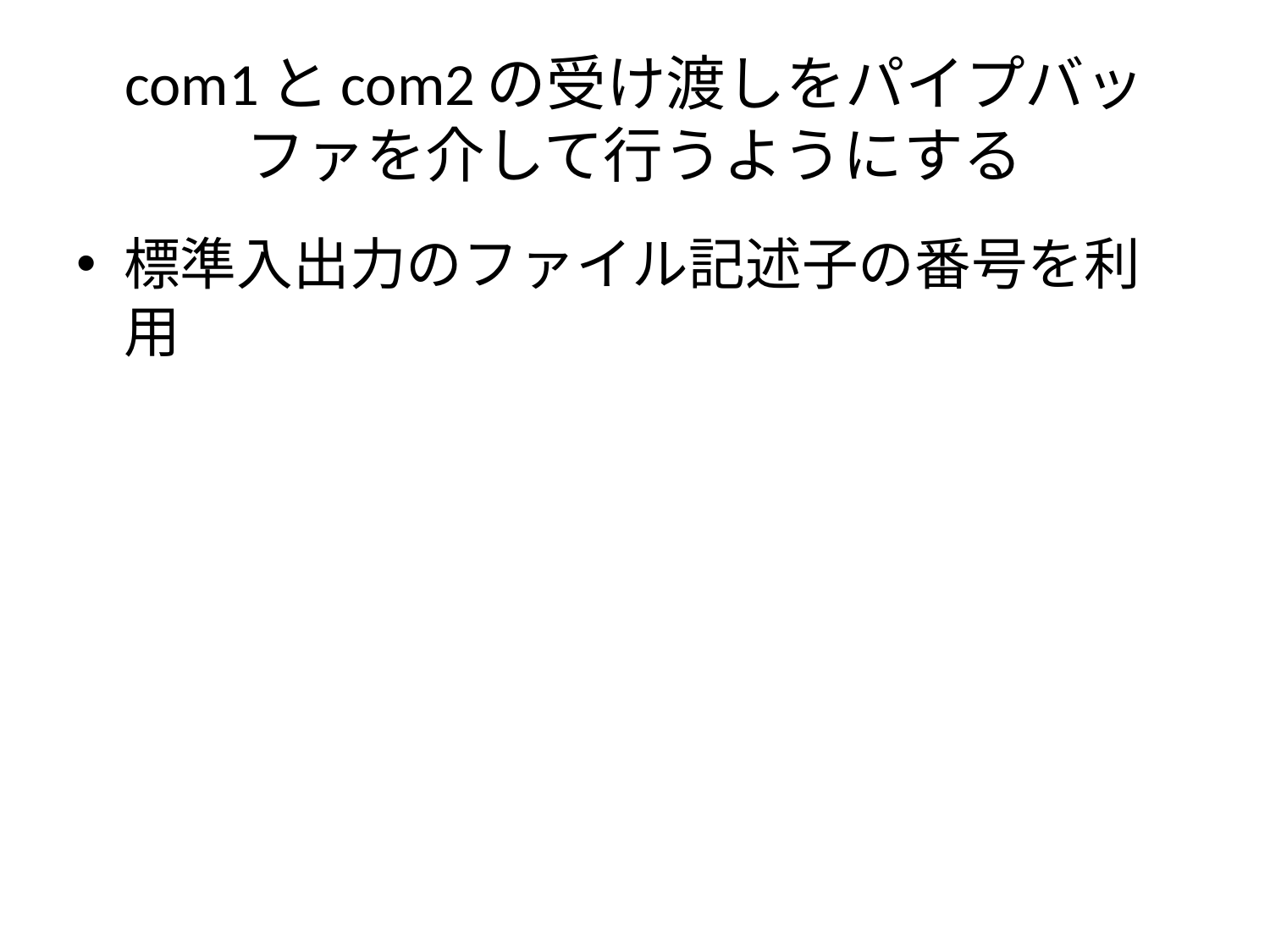

# com1とcom2の受け渡しをパイプバッファを介して行うようにする
標準入出力のファイル記述子の番号を利用